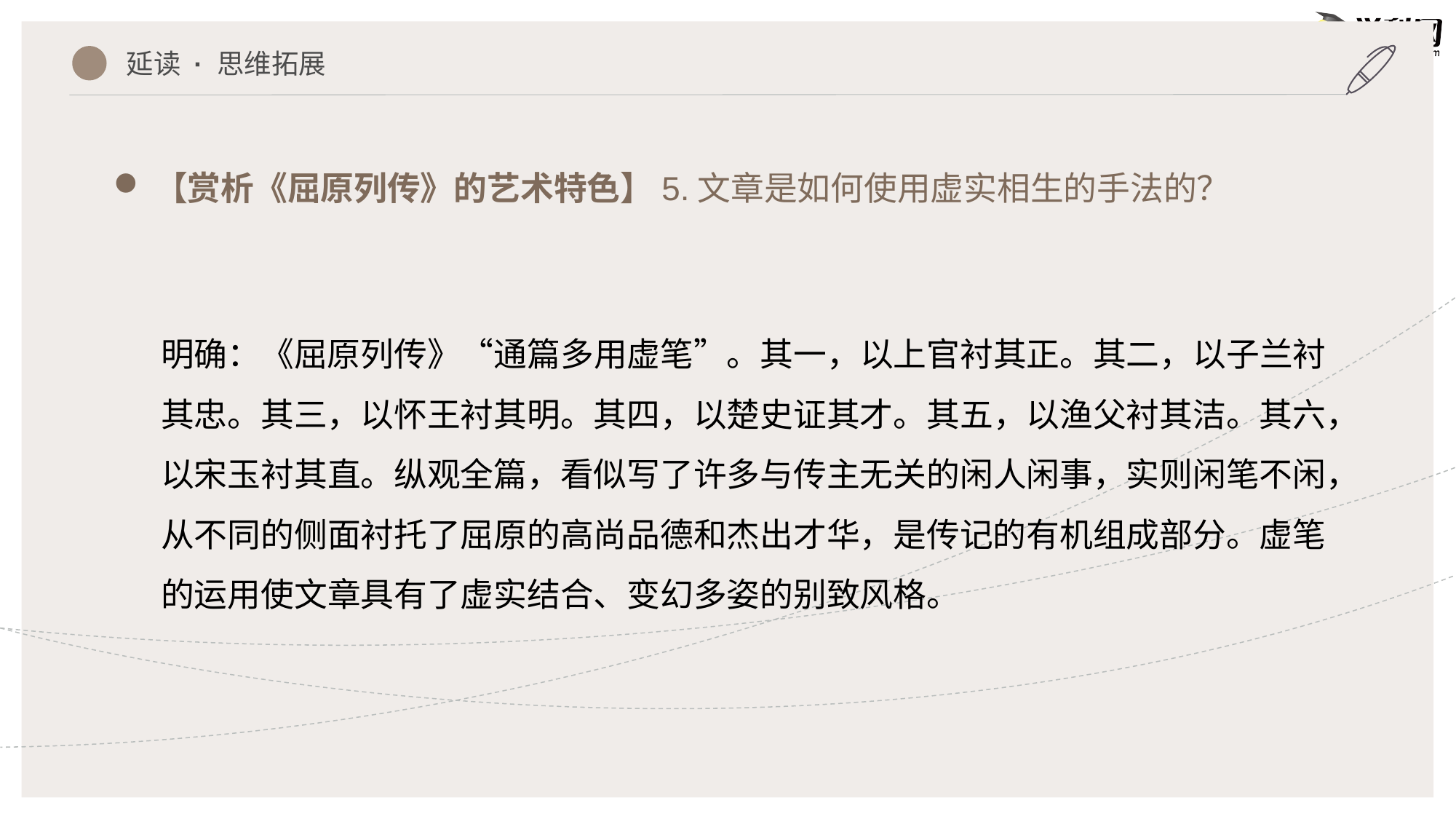

延读 · 思维拓展

【赏析《屈原列传》的艺术特色】5.文章是如何使用虚实相生的手法的？

明确：《屈原列传》“通篇多用虚笔”。其一，以上官衬其正。其二，以子兰衬其忠。其三，以怀王衬其明。其四，以楚史证其才。其五，以渔父衬其洁。其六，以宋玉衬其直。纵观全篇，看似写了许多与传主无关的闲人闲事，实则闲笔不闲，从不同的侧面衬托了屈原的高尚品德和杰出才华，是传记的有机组成部分。虚笔的运用使文章具有了虚实结合、变幻多姿的别致风格。